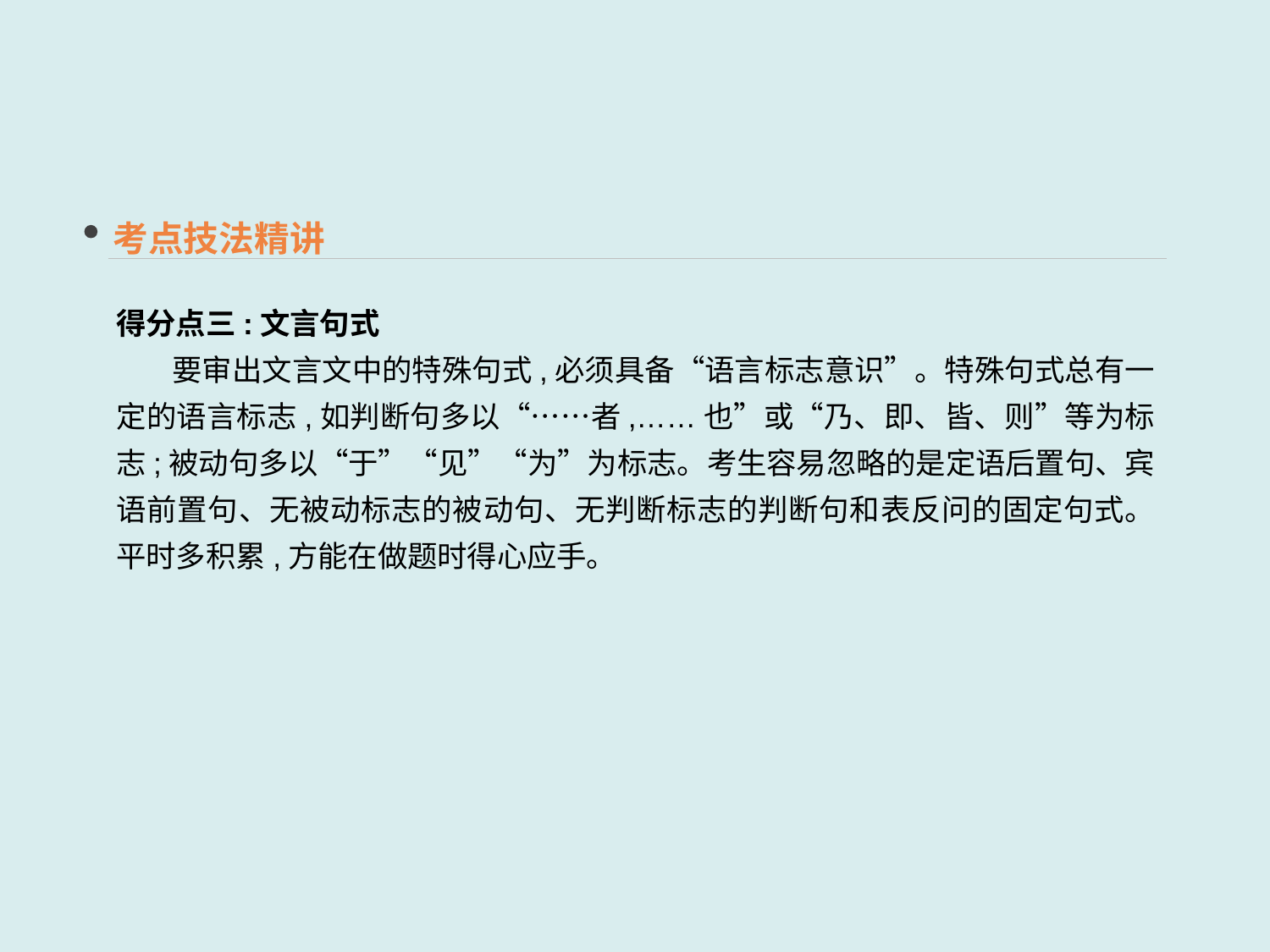

考点技法精讲

得分点三:文言句式
       要审出文言文中的特殊句式,必须具备“语言标志意识”。特殊句式总有一定的语言标志,如判断句多以“……者,……也”或“乃、即、皆、则”等为标志;被动句多以“于”“见”“为”为标志。考生容易忽略的是定语后置句、宾语前置句、无被动标志的被动句、无判断标志的判断句和表反问的固定句式。平时多积累,方能在做题时得心应手。